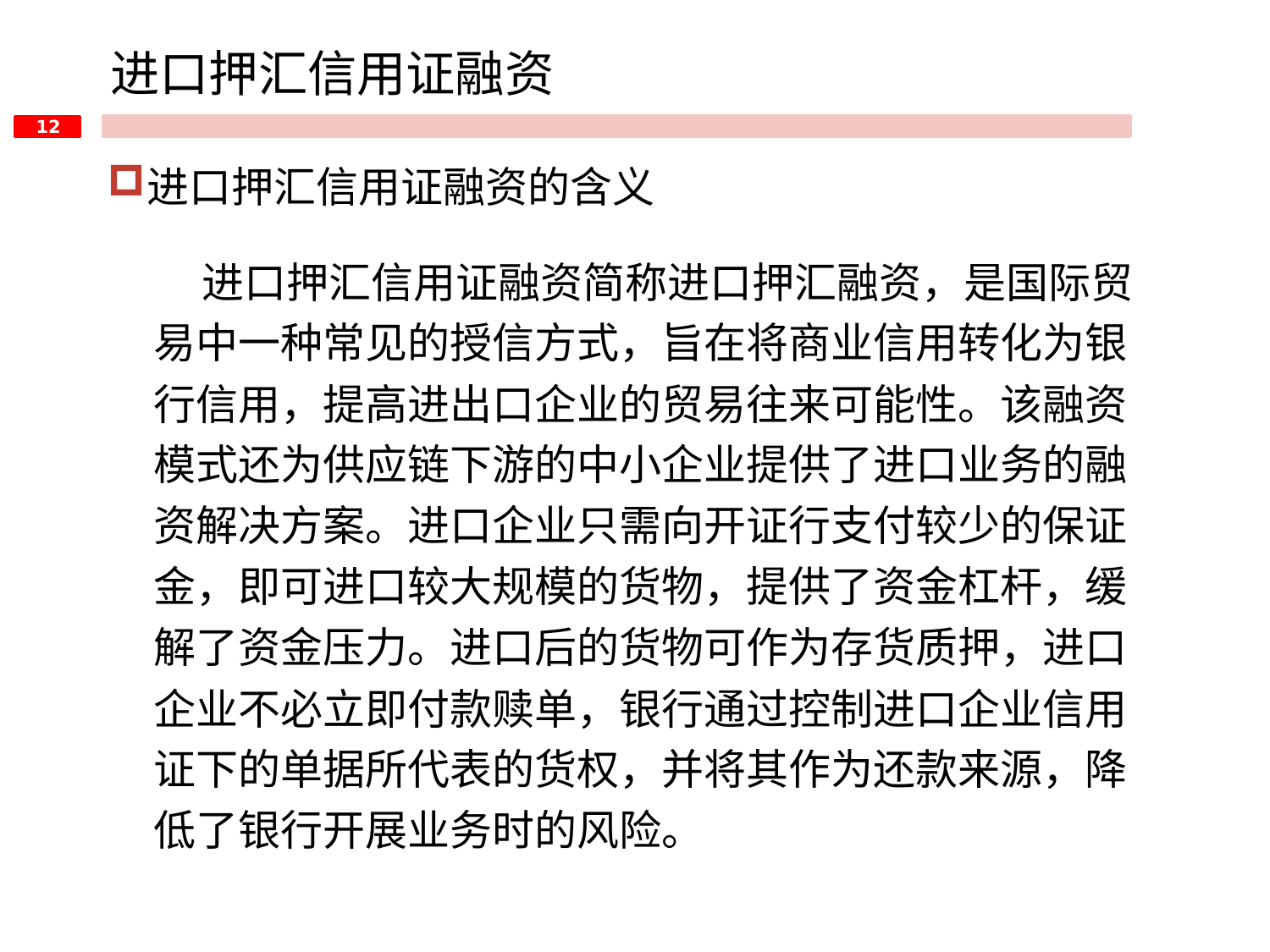

进口押汇信用证融资
12
进口押汇信用证融资的含义

    进口押汇信用证融资简称进口押汇融资，是国际贸易中一种常见的授信方式，旨在将商业信用转化为银行信用，提高进出口企业的贸易往来可能性。该融资模式还为供应链下游的中小企业提供了进口业务的融资解决方案。进口企业只需向开证行支付较少的保证金，即可进口较大规模的货物，提供了资金杠杆，缓解了资金压力。进口后的货物可作为存货质押，进口企业不必立即付款赎单，银行通过控制进口企业信用证下的单据所代表的货权，并将其作为还款来源，降低了银行开展业务时的风险。